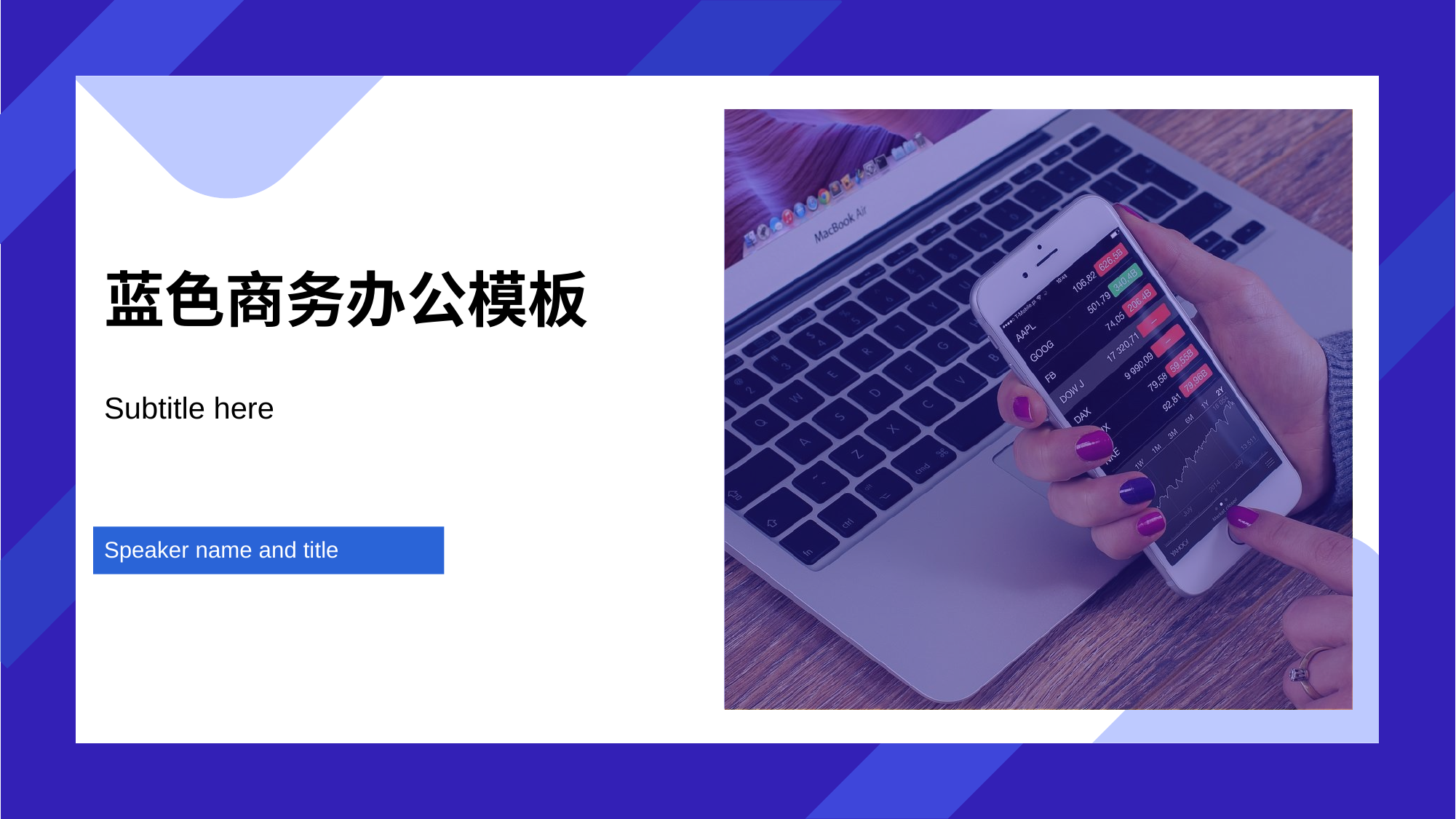

# 蓝色商务办公模板
Subtitle here
Speaker name and title